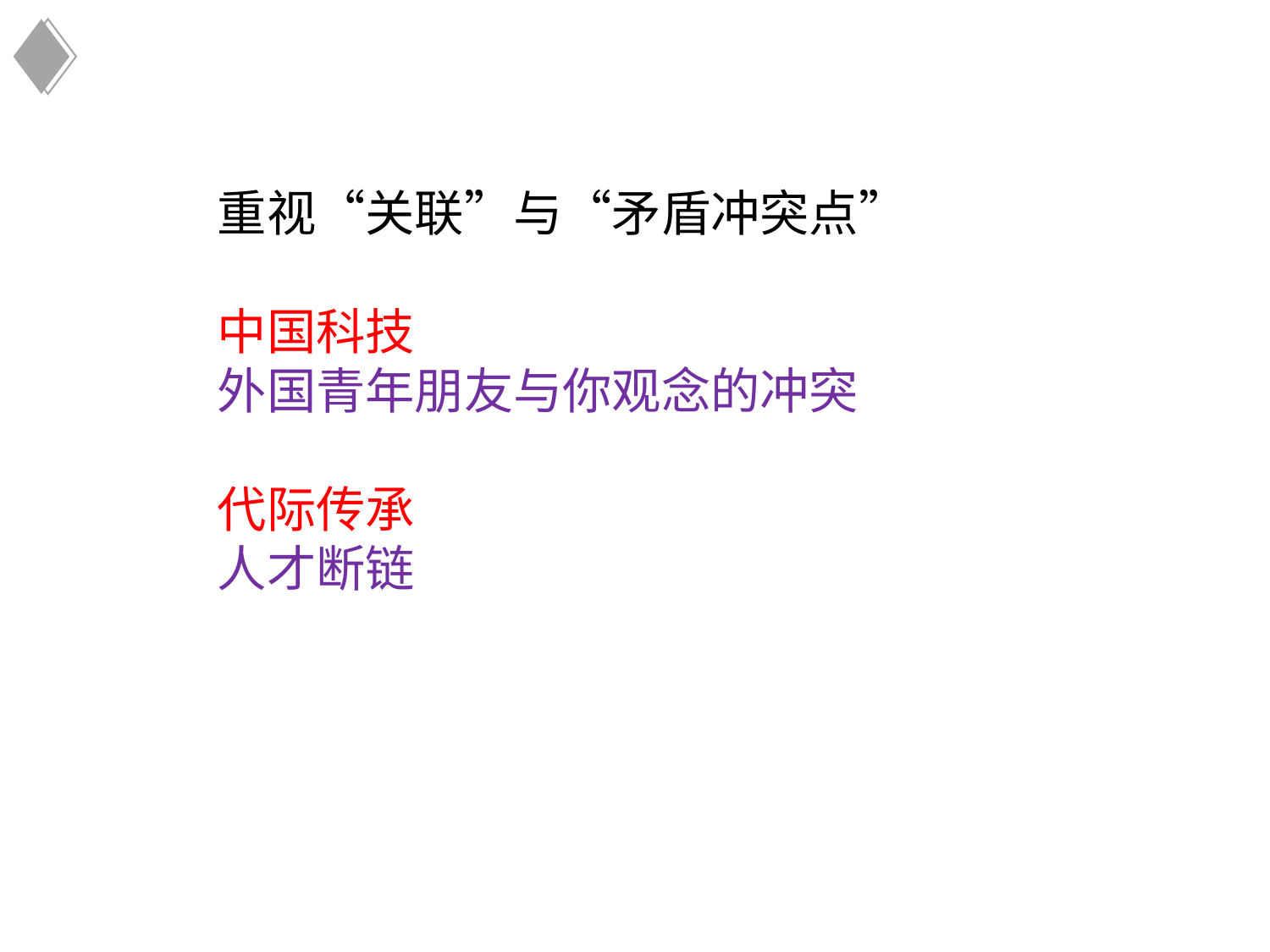

重视“关联”与“矛盾冲突点”

中国科技
外国青年朋友与你观念的冲突

代际传承
人才断链